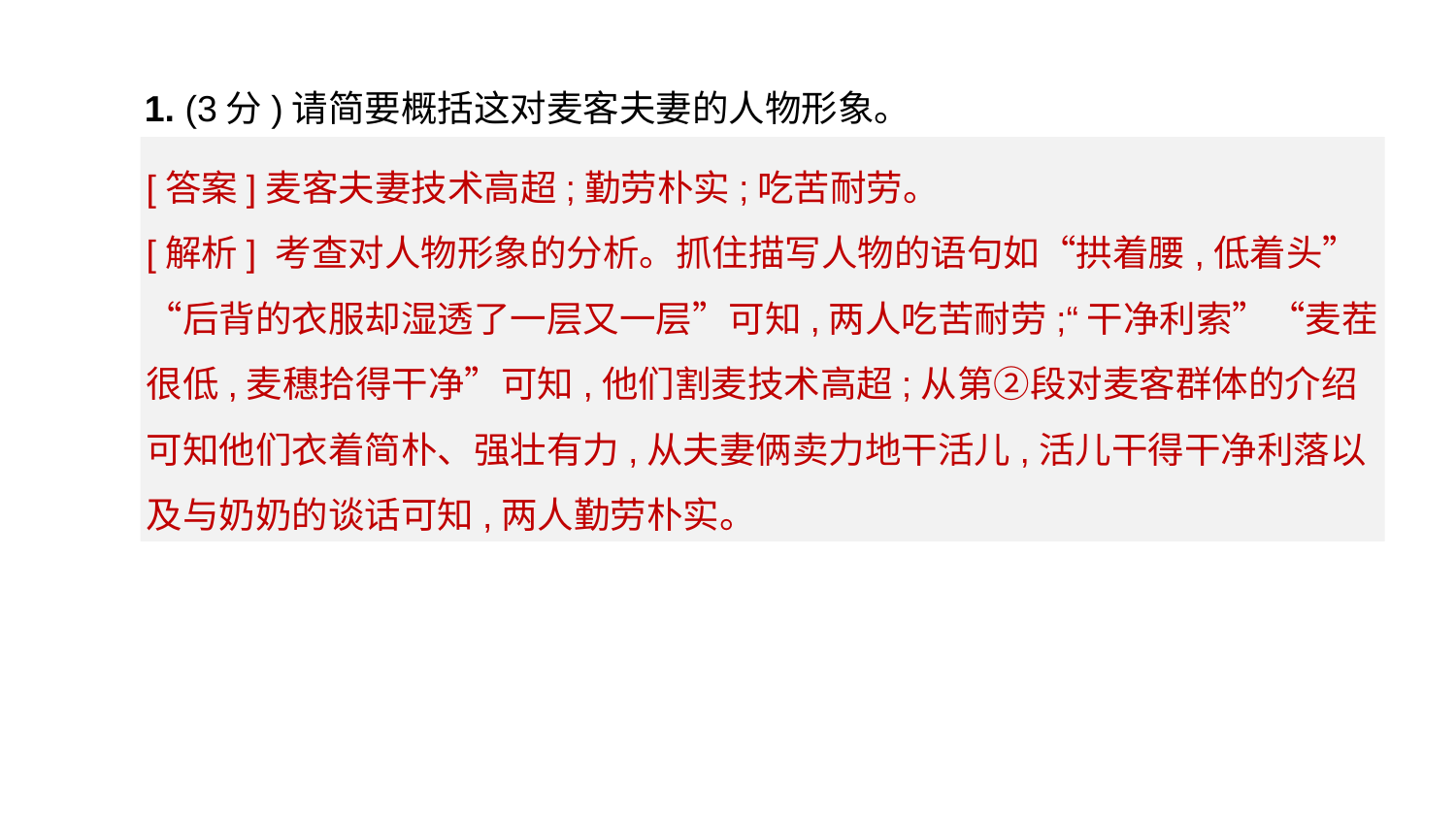

1. (3分)请简要概括这对麦客夫妻的人物形象。
[答案]麦客夫妻技术高超;勤劳朴实;吃苦耐劳。
[解析] 考查对人物形象的分析。抓住描写人物的语句如“拱着腰,低着头”“后背的衣服却湿透了一层又一层”可知,两人吃苦耐劳;“干净利索”“麦茬很低,麦穗拾得干净”可知,他们割麦技术高超;从第②段对麦客群体的介绍可知他们衣着简朴、强壮有力,从夫妻俩卖力地干活儿,活儿干得干净利落以及与奶奶的谈话可知,两人勤劳朴实。